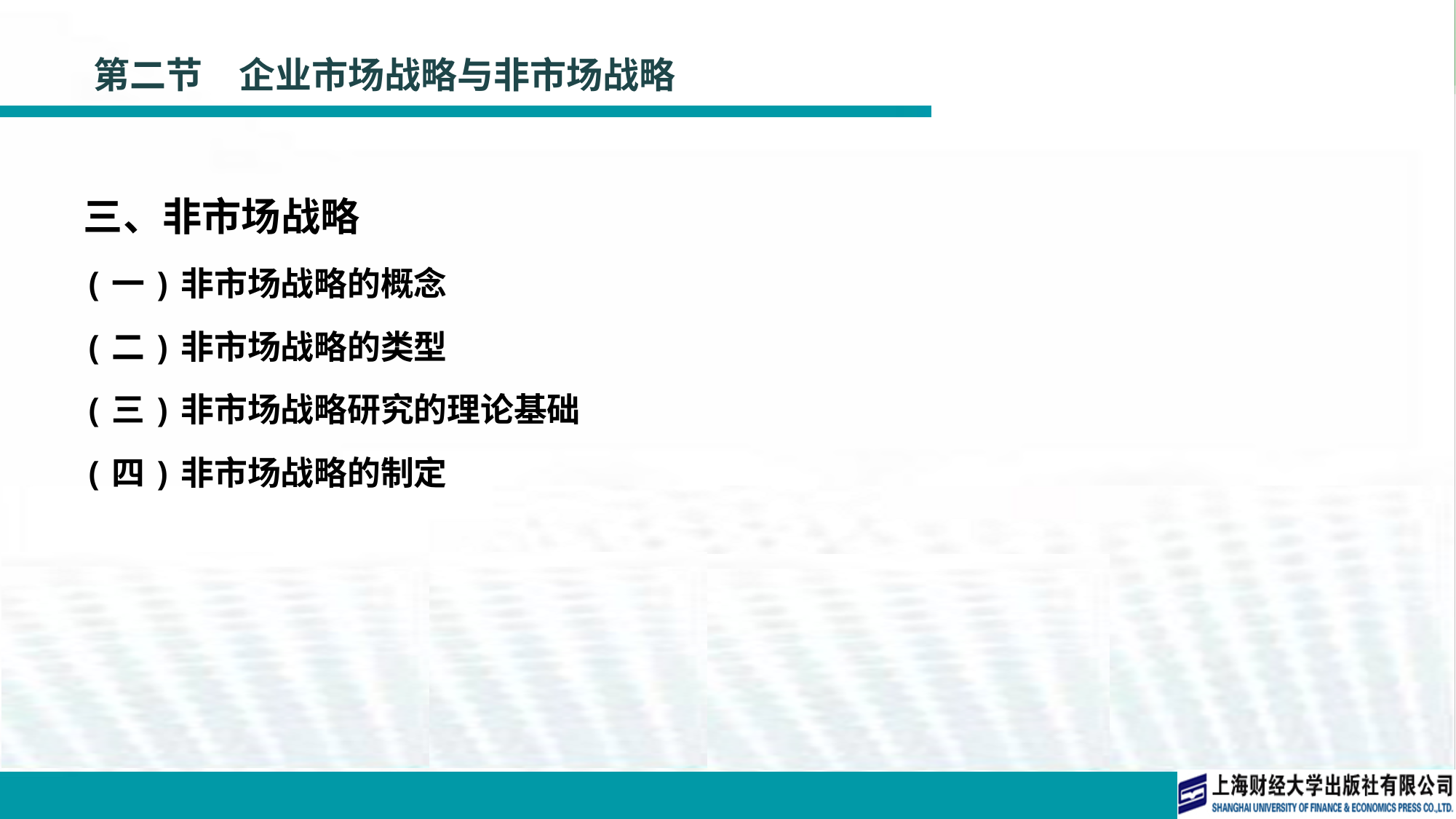

# 第二节　企业市场战略与非市场战略
三、非市场战略
(一)非市场战略的概念
(二)非市场战略的类型
(三)非市场战略研究的理论基础
(四)非市场战略的制定